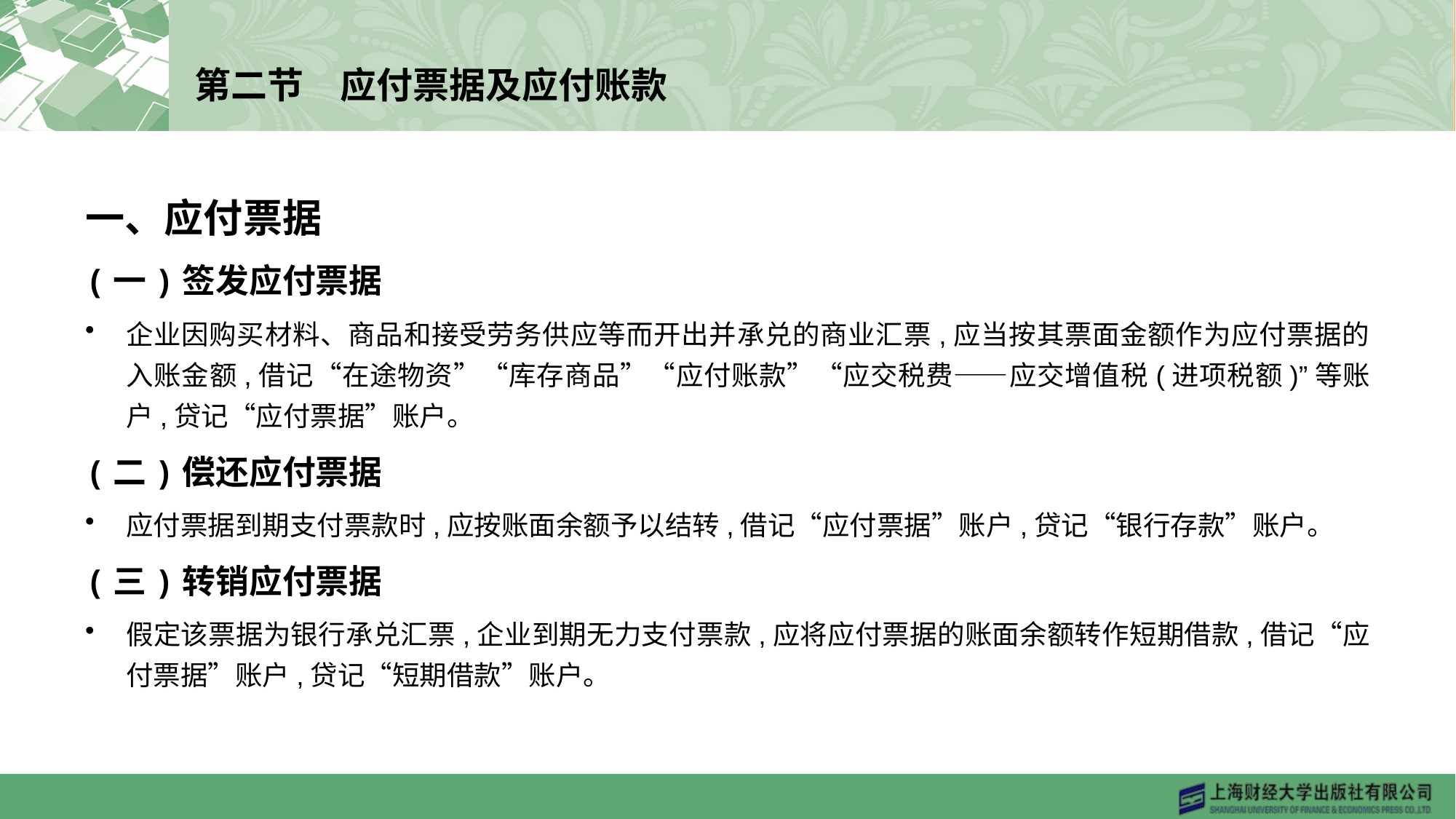

# 第二节　应付票据及应付账款
一、应付票据
(一)签发应付票据
企业因购买材料、商品和接受劳务供应等而开出并承兑的商业汇票,应当按其票面金额作为应付票据的入账金额,借记“在途物资”“库存商品”“应付账款”“应交税费——应交增值税(进项税额)”等账户,贷记“应付票据”账户。
(二)偿还应付票据
应付票据到期支付票款时,应按账面余额予以结转,借记“应付票据”账户,贷记“银行存款”账户。
(三)转销应付票据
假定该票据为银行承兑汇票,企业到期无力支付票款,应将应付票据的账面余额转作短期借款,借记“应付票据”账户,贷记“短期借款”账户。